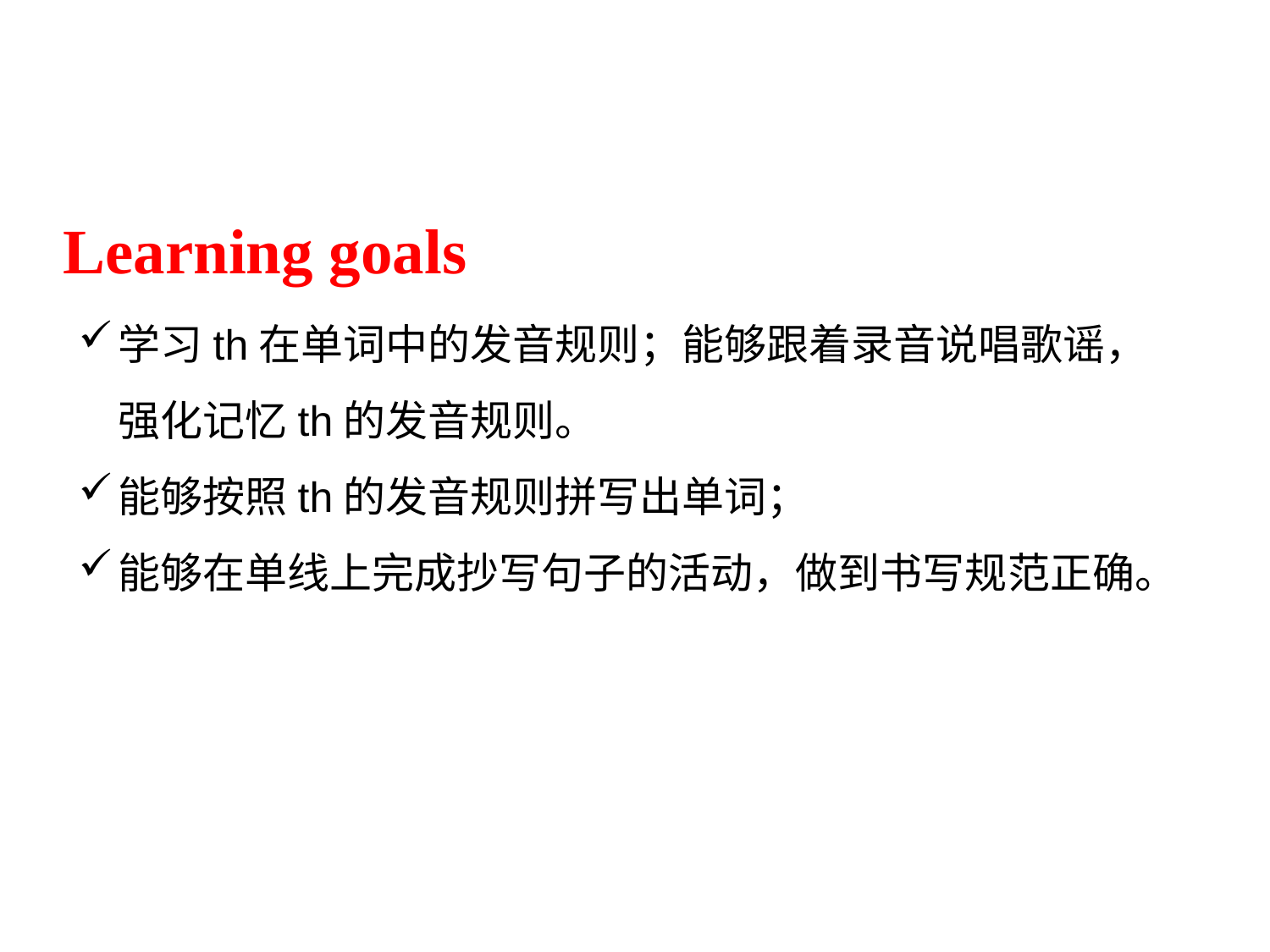

Learning goals
学习th在单词中的发音规则；能够跟着录音说唱歌谣，强化记忆th的发音规则。
能够按照th的发音规则拼写出单词；
能够在单线上完成抄写句子的活动，做到书写规范正确。